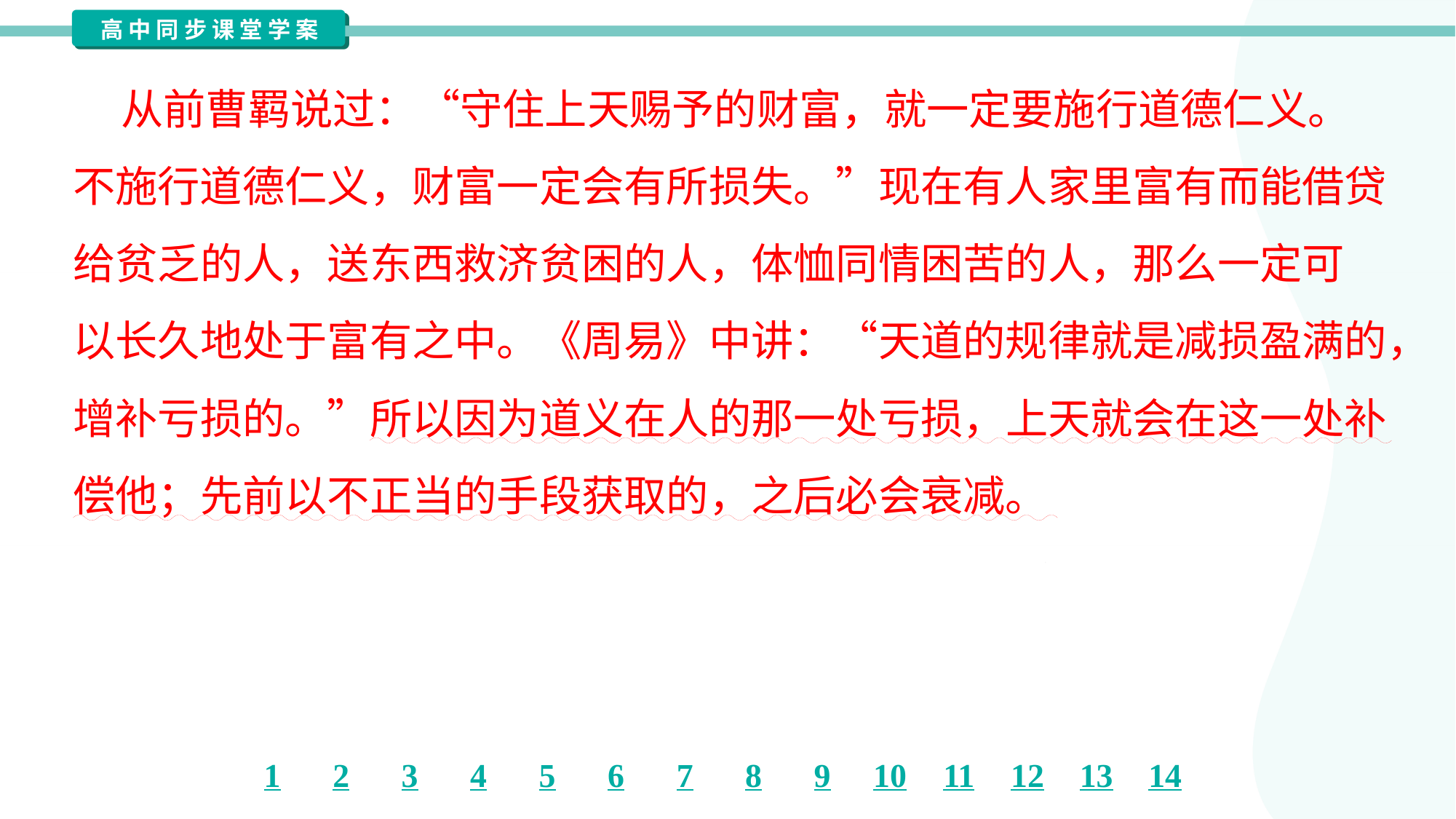

从前曹羁说过：“守住上天赐予的财富，就一定要施行道德仁义。
不施行道德仁义，财富一定会有所损失。”现在有人家里富有而能借贷
给贫乏的人，送东西救济贫困的人，体恤同情困苦的人，那么一定可
以长久地处于富有之中。《周易》中讲：“天道的规律就是减损盈满的，
增补亏损的。”所以因为道义在人的那一处亏损，上天就会在这一处补
偿他；先前以不正当的手段获取的，之后必会衰减。